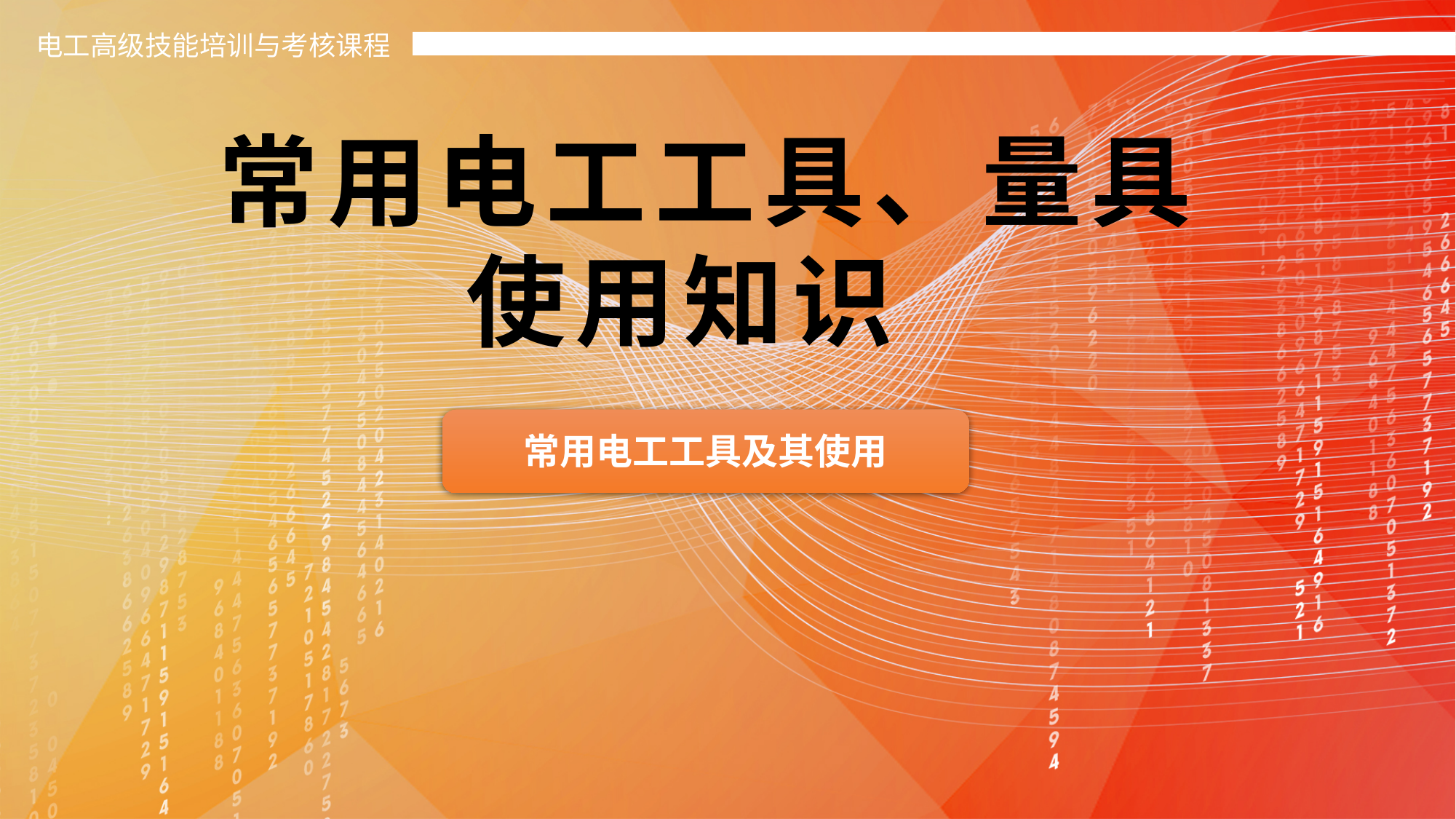

电工高级技能培训与考核课程

常用电工工具、量具
       使用知识

常用电工工具及其使用